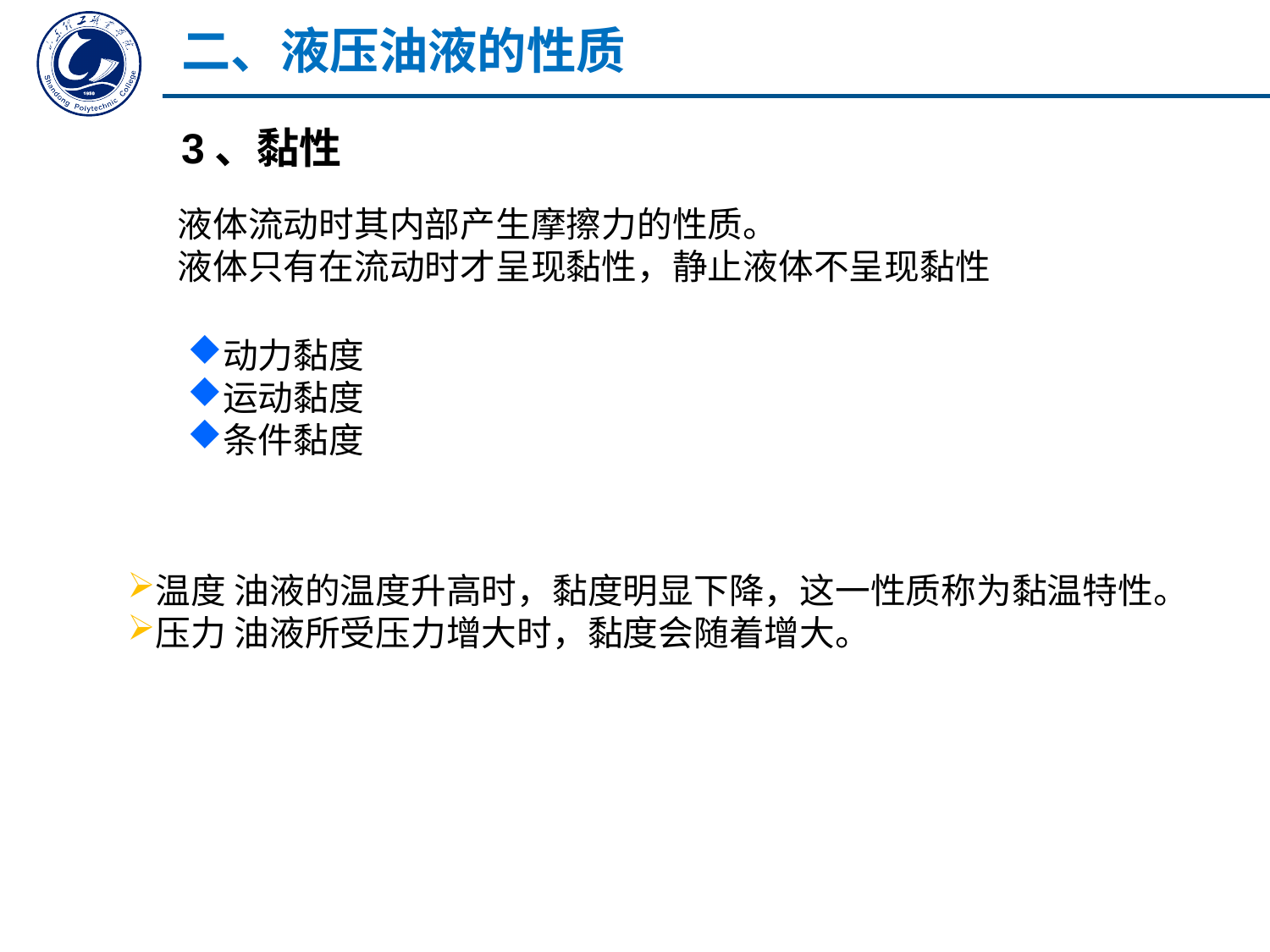

二、液压油液的性质
3、黏性
液体流动时其内部产生摩擦力的性质。
液体只有在流动时才呈现黏性，静止液体不呈现黏性
动力黏度
运动黏度
条件黏度
温度 油液的温度升高时，黏度明显下降，这一性质称为黏温特性。
压力 油液所受压力增大时，黏度会随着增大。